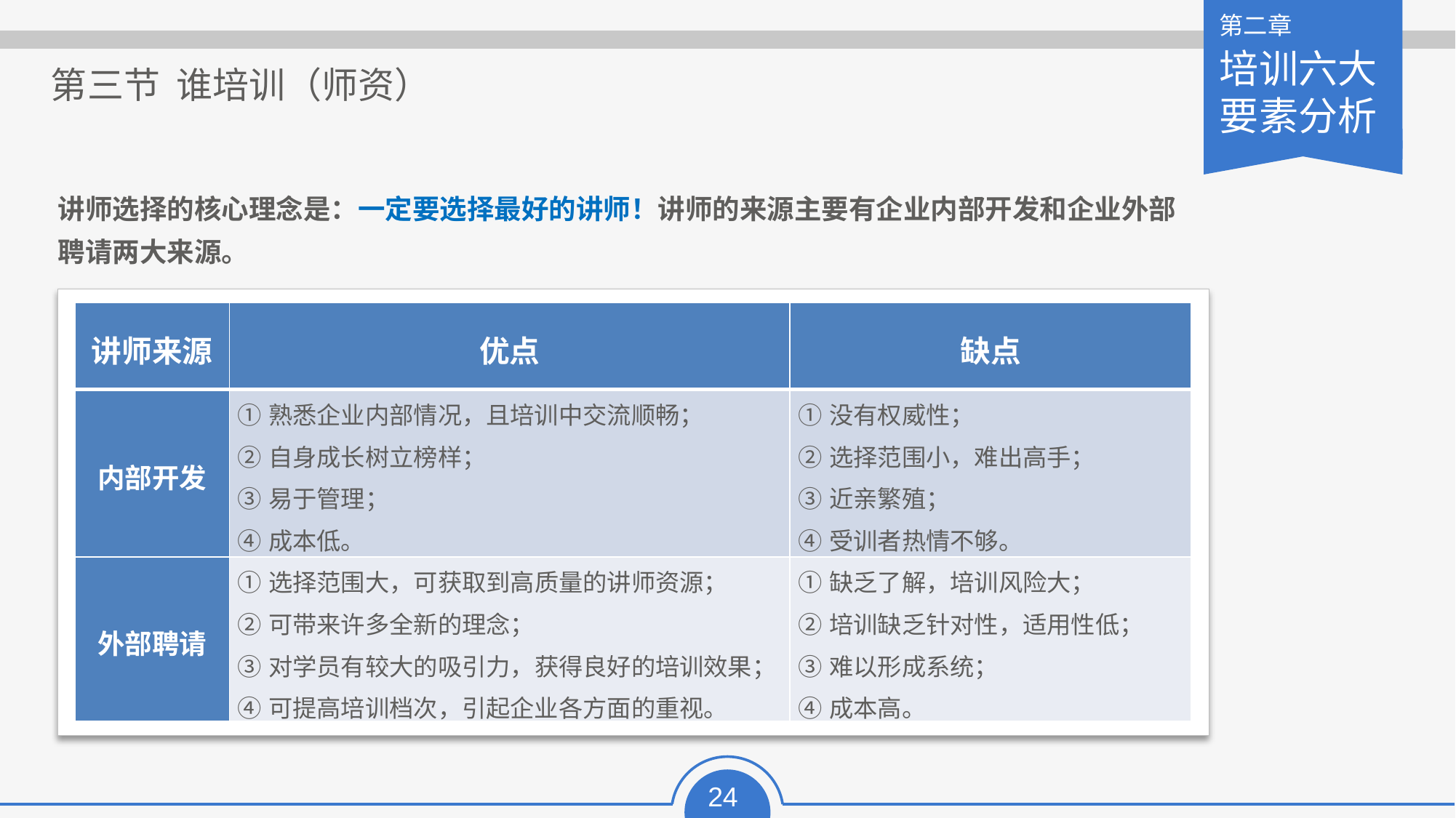

第三节  谁培训（师资）
讲师选择的核心理念是：一定要选择最好的讲师！讲师的来源主要有企业内部开发和企业外部聘请两大来源。

| 讲师来源 | 优点 | 缺点 |
| --- | --- | --- |
| 内部开发 | ①熟悉企业内部情况，且培训中交流顺畅； ②自身成长树立榜样； ③易于管理； ④成本低。 | ①没有权威性； ②选择范围小，难出高手； ③近亲繁殖； ④受训者热情不够。 |
| 外部聘请 | ①选择范围大，可获取到高质量的讲师资源； ②可带来许多全新的理念； ③对学员有较大的吸引力，获得良好的培训效果； ④可提高培训档次，引起企业各方面的重视。 | ①缺乏了解，培训风险大； ②培训缺乏针对性，适用性低； ③难以形成系统； ④成本高。 |